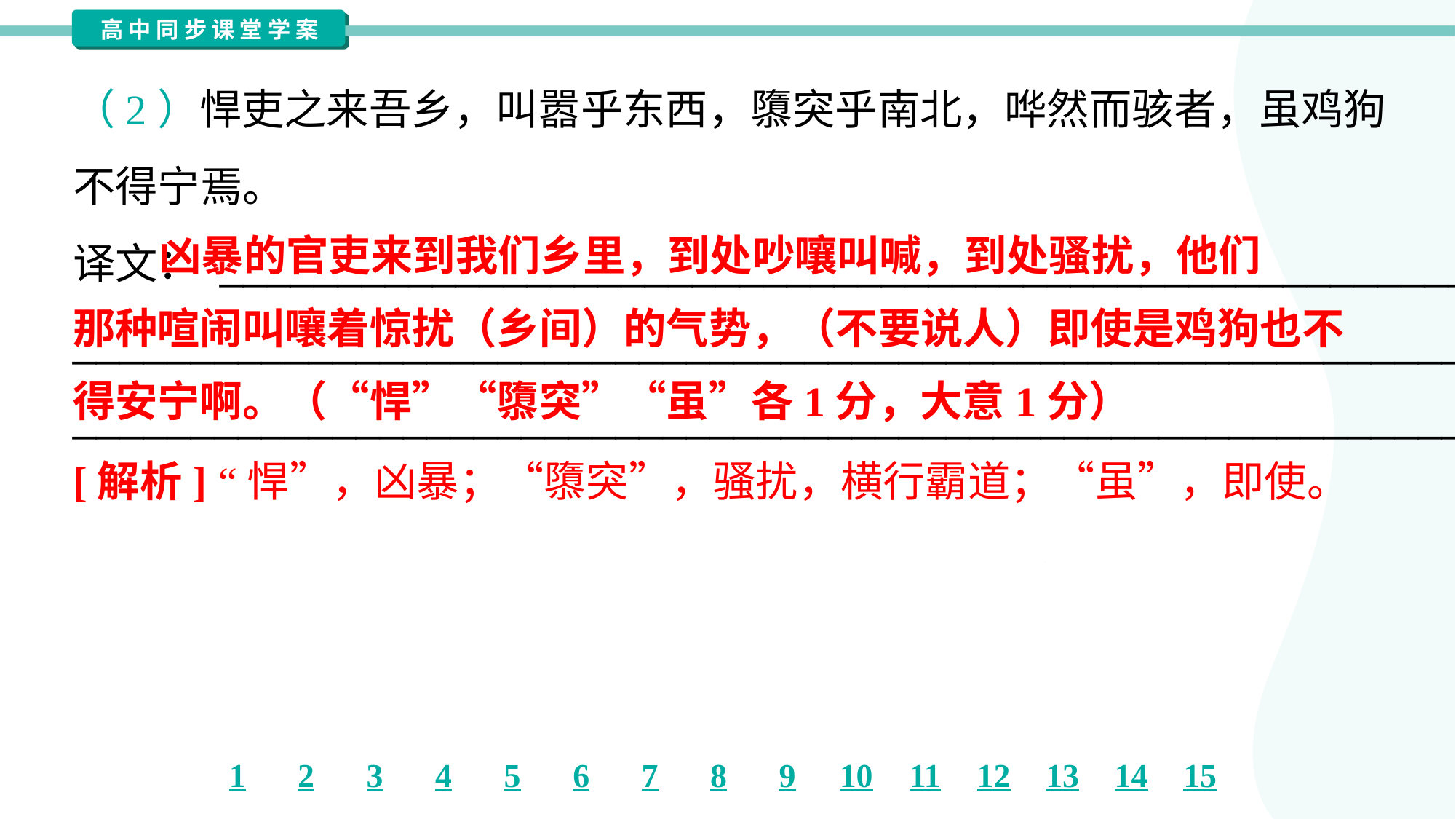

（2）悍吏之来吾乡，叫嚣乎东西，隳突乎南北，哗然而骇者，虽鸡狗
不得宁焉。
译文： ______________________________________________________
_____________________________________________________________
_____________________________________________________________
        凶暴的官吏来到我们乡里，到处吵嚷叫喊，到处骚扰，他们
那种喧闹叫嚷着惊扰（乡间）的气势，（不要说人）即使是鸡狗也不
得安宁啊。（“悍”“隳突”“虽”各1分，大意1分）
[解析] “悍”，凶暴；“隳突”，骚扰，横行霸道；“虽”，即使。